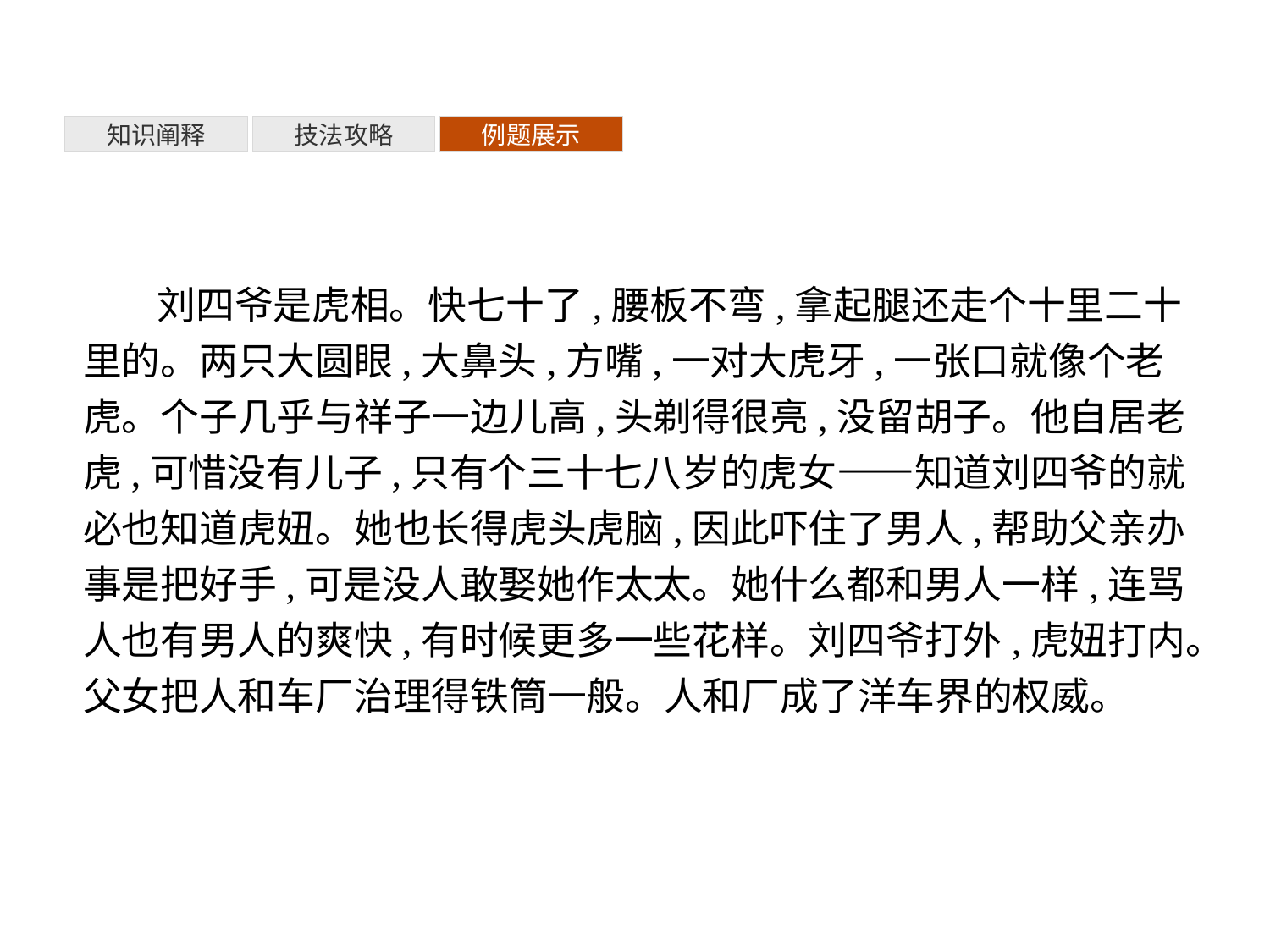

知识阐释
技法攻略
例题展示
刘四爷是虎相。快七十了,腰板不弯,拿起腿还走个十里二十里的。两只大圆眼,大鼻头,方嘴,一对大虎牙,一张口就像个老虎。个子几乎与祥子一边儿高,头剃得很亮,没留胡子。他自居老虎,可惜没有儿子,只有个三十七八岁的虎女——知道刘四爷的就必也知道虎妞。她也长得虎头虎脑,因此吓住了男人,帮助父亲办事是把好手,可是没人敢娶她作太太。她什么都和男人一样,连骂人也有男人的爽快,有时候更多一些花样。刘四爷打外,虎妞打内。父女把人和车厂治理得铁筒一般。人和厂成了洋车界的权威。